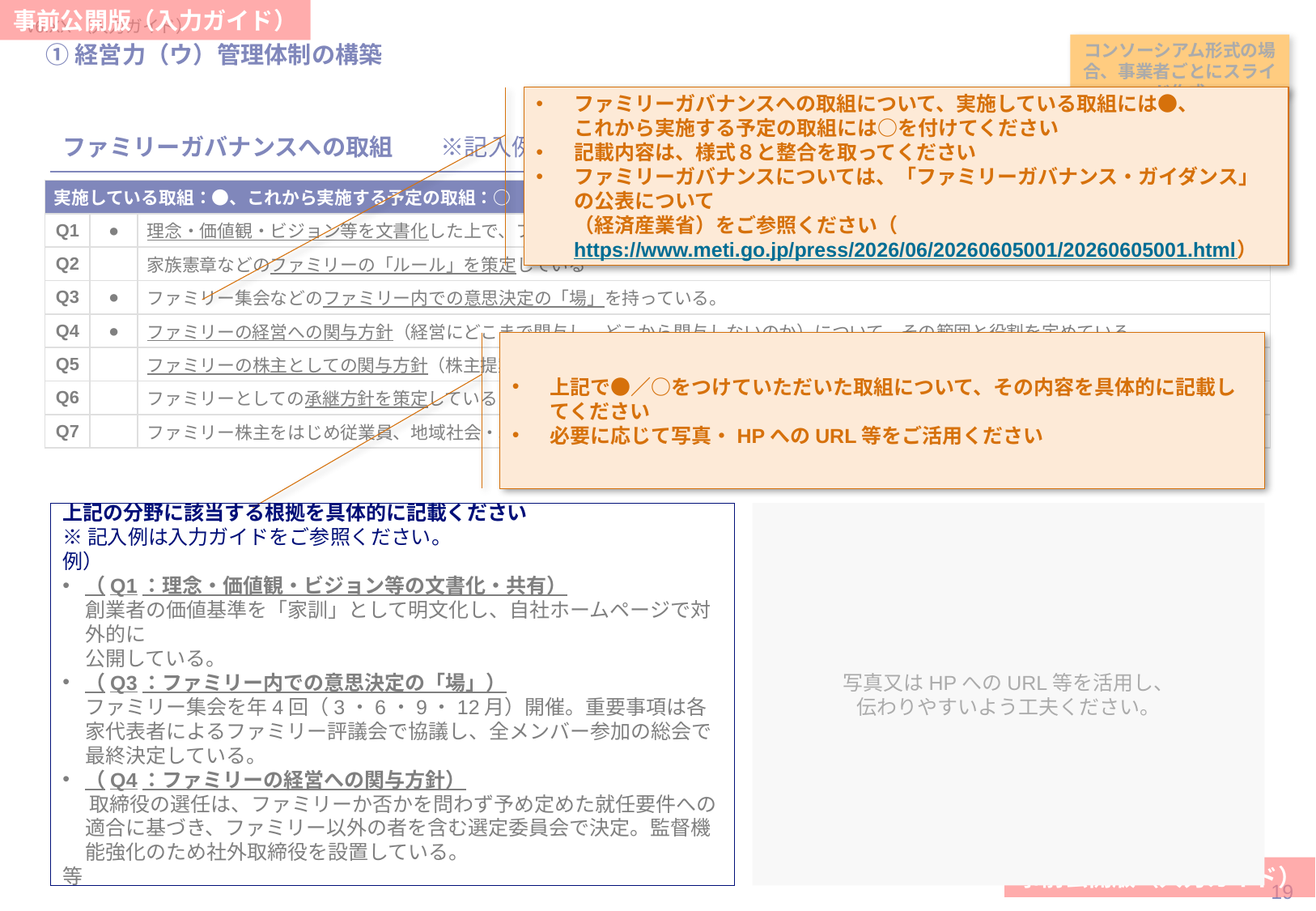

当スライドは作成任意
（「ファミリーガバナンスへの取組状況に関する自己申告書（様式８）」を提出する事業者であって、ファミリーガバナンスへの具体的な取組事例の提出による追加の加点措置を希望する事業者が対象）

#
①経営力（ウ）管理体制の構築
コンソーシアム形式の場合、事業者ごとにスライド作成
（株式会社XXXX）
ファミリーガバナンスへの取組について、実施している取組には●、
これから実施する予定の取組には○を付けてください
記載内容は、様式８と整合を取ってください
ファミリーガバナンスについては、「ファミリーガバナンス・ガイダンス」の公表について
（経済産業省）をご参照ください（https://www.meti.go.jp/press/2026/06/20260605001/20260605001.html）
ファミリーガバナンスへの取組　　※記入例は入力ガイドをご参照ください。
| 実施している取組：●、これから実施する予定の取組：○ |  |  |
| --- | --- | --- |
| Q1 | ● | 理念・価値観・ビジョン等を文書化した上で、ファミリービジネス関係者に共有している |
| Q2 |  | 家族憲章などのファミリーの「ルール」を策定している |
| Q3 | ● | ファミリー集会などのファミリー内での意思決定の「場」を持っている。 |
| Q4 | ● | ファミリーの経営への関与方針（経営にどこまで関与し、どこから関与しないのか）について、その範囲と役割を定めている |
| Q5 |  | ファミリーの株主としての関与方針（株主提案や議決権行使など）を定めている |
| Q6 |  | ファミリーとしての承継方針を策定している |
| Q7 |  | ファミリー株主をはじめ従業員、地域社会・取引先等のステークホルダーに必要な情報発信を行っている |
上記で●／○をつけていただいた取組について、その内容を具体的に記載してください
必要に応じて写真・HPへのURL等をご活用ください

写真又はHPへのURL等を活用し、
伝わりやすいよう工夫ください。
上記の分野に該当する根拠を具体的に記載ください
※記入例は入力ガイドをご参照ください。
例）
（Q1：理念・価値観・ビジョン等の文書化・共有）
創業者の価値基準を「家訓」として明文化し、自社ホームページで対外的に
公開している。
（Q3：ファミリー内での意思決定の「場」）
ファミリー集会を年4回（3・6・9・12月）開催。重要事項は各家代表者によるファミリー評議会で協議し、全メンバー参加の総会で最終決定している。
（Q4：ファミリーの経営への関与方針）
 取締役の選任は、ファミリーか否かを問わず予め定めた就任要件への適合に基づき、ファミリー以外の者を含む選定委員会で決定。監督機能強化のため社外取締役を設置している。
等